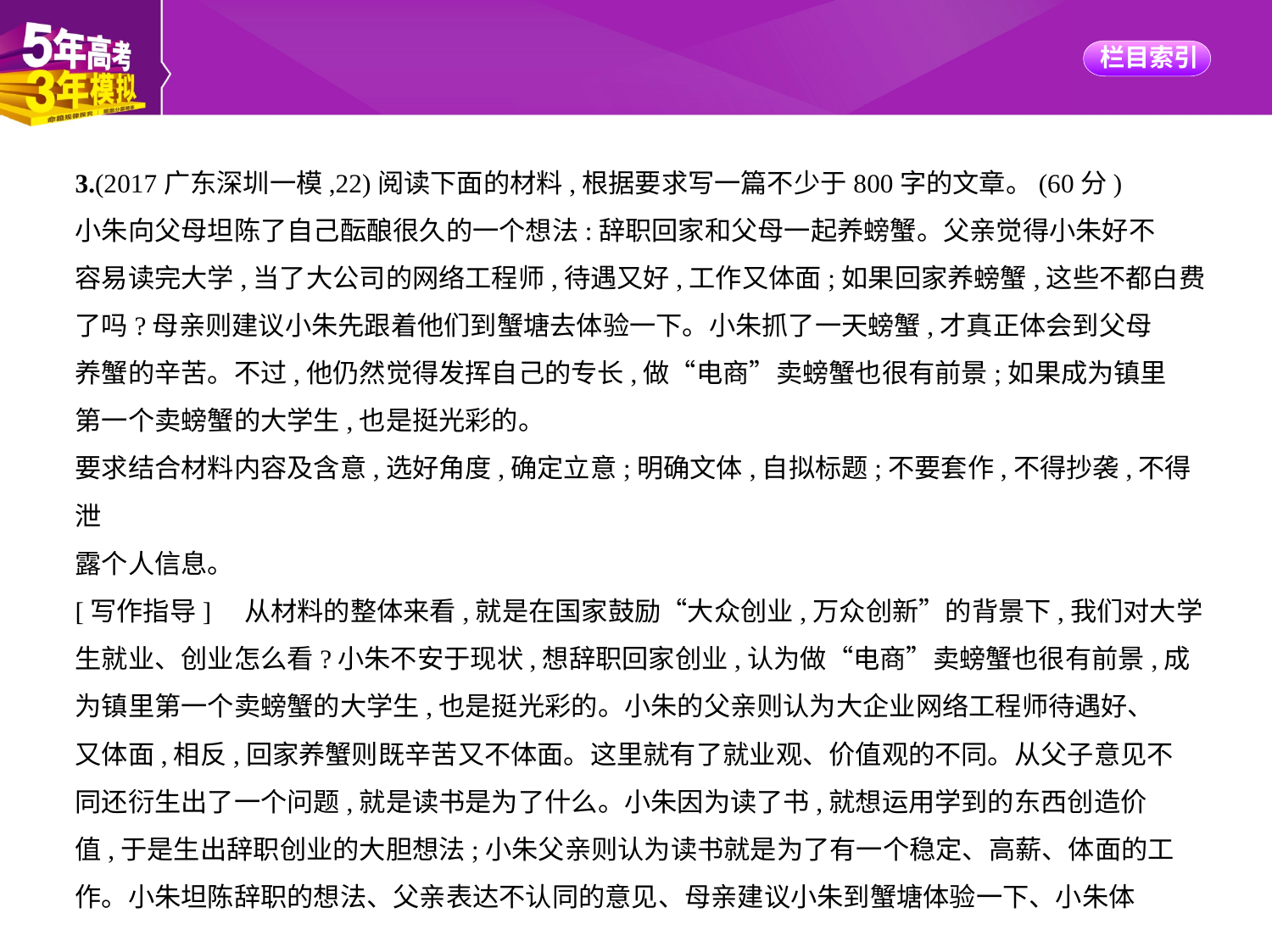

3.(2017广东深圳一模,22)阅读下面的材料,根据要求写一篇不少于800字的文章。(60分)
小朱向父母坦陈了自己酝酿很久的一个想法:辞职回家和父母一起养螃蟹。父亲觉得小朱好不
容易读完大学,当了大公司的网络工程师,待遇又好,工作又体面;如果回家养螃蟹,这些不都白费
了吗?母亲则建议小朱先跟着他们到蟹塘去体验一下。小朱抓了一天螃蟹,才真正体会到父母
养蟹的辛苦。不过,他仍然觉得发挥自己的专长,做“电商”卖螃蟹也很有前景;如果成为镇里
第一个卖螃蟹的大学生,也是挺光彩的。
要求结合材料内容及含意,选好角度,确定立意;明确文体,自拟标题;不要套作,不得抄袭,不得泄
露个人信息。
[写作指导]　从材料的整体来看,就是在国家鼓励“大众创业,万众创新”的背景下,我们对大学
生就业、创业怎么看?小朱不安于现状,想辞职回家创业,认为做“电商”卖螃蟹也很有前景,成
为镇里第一个卖螃蟹的大学生,也是挺光彩的。小朱的父亲则认为大企业网络工程师待遇好、
又体面,相反,回家养蟹则既辛苦又不体面。这里就有了就业观、价值观的不同。从父子意见不
同还衍生出了一个问题,就是读书是为了什么。小朱因为读了书,就想运用学到的东西创造价
值,于是生出辞职创业的大胆想法;小朱父亲则认为读书就是为了有一个稳定、高薪、体面的工
作。小朱坦陈辞职的想法、父亲表达不认同的意见、母亲建议小朱到蟹塘体验一下、小朱体